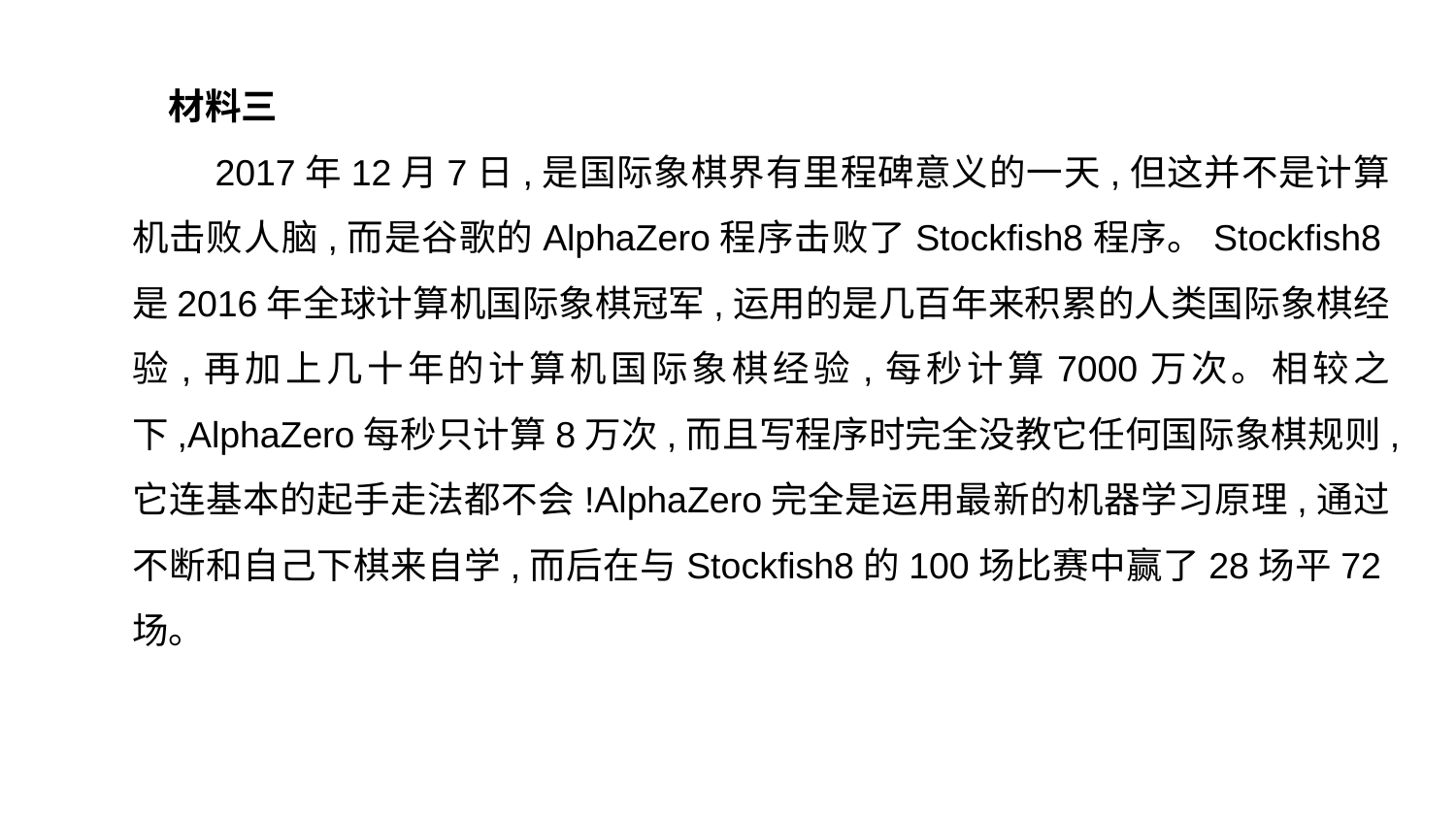

材料三
　　2017年12月7日,是国际象棋界有里程碑意义的一天,但这并不是计算机击败人脑,而是谷歌的AlphaZero程序击败了Stockfish8程序。Stockfish8是2016年全球计算机国际象棋冠军,运用的是几百年来积累的人类国际象棋经验,再加上几十年的计算机国际象棋经验,每秒计算7000万次。相较之下,AlphaZero每秒只计算8万次,而且写程序时完全没教它任何国际象棋规则,它连基本的起手走法都不会!AlphaZero完全是运用最新的机器学习原理,通过不断和自己下棋来自学,而后在与Stockfish8的100场比赛中赢了28场平72场。